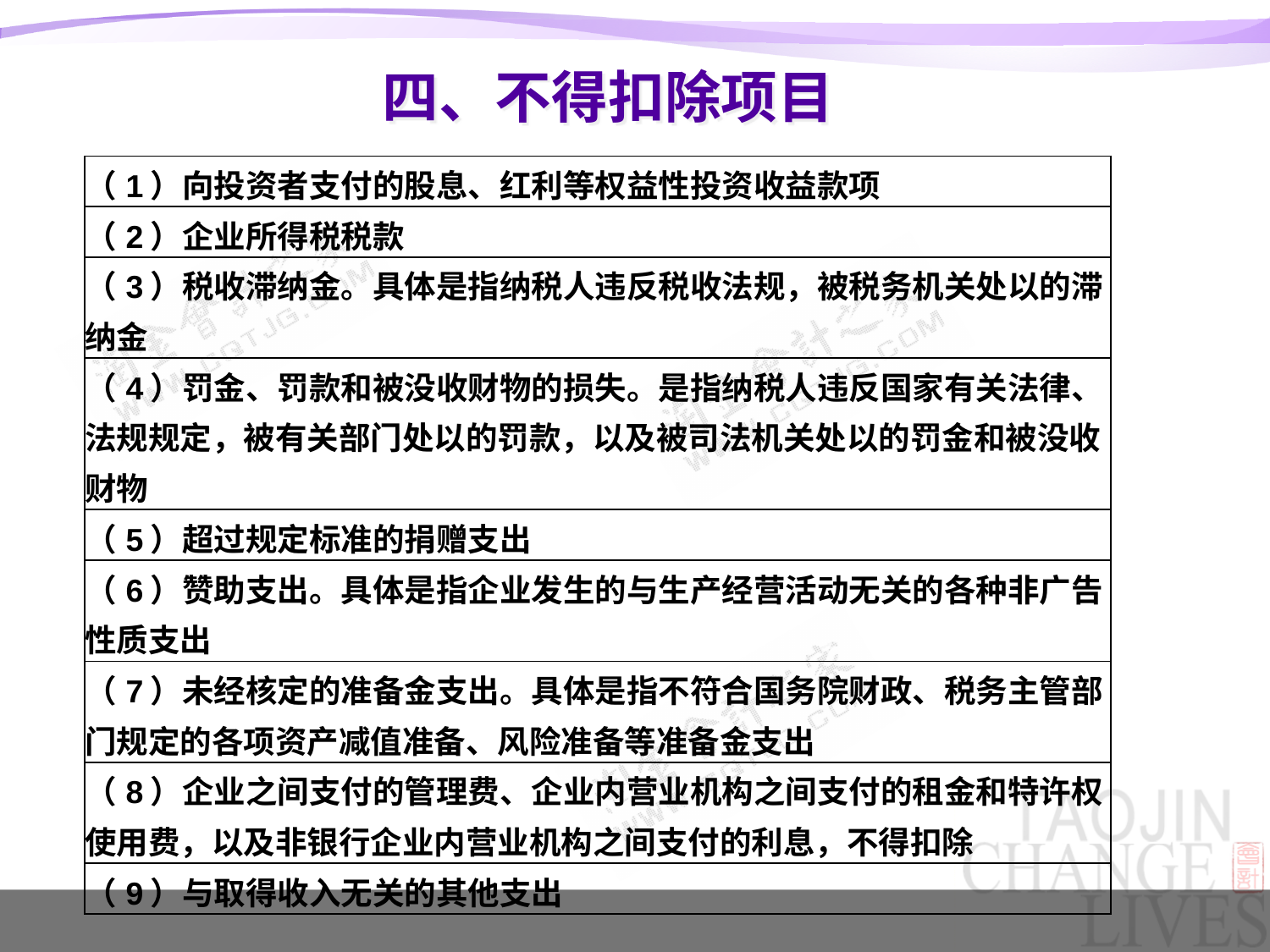

# 四、不得扣除项目
| （1）向投资者支付的股息、红利等权益性投资收益款项 |
| --- |
| （2）企业所得税税款 |
| （3）税收滞纳金。具体是指纳税人违反税收法规，被税务机关处以的滞纳金 |
| （4）罚金、罚款和被没收财物的损失。是指纳税人违反国家有关法律、法规规定，被有关部门处以的罚款，以及被司法机关处以的罚金和被没收财物 |
| （5）超过规定标准的捐赠支出 |
| （6）赞助支出。具体是指企业发生的与生产经营活动无关的各种非广告性质支出 |
| （7）未经核定的准备金支出。具体是指不符合国务院财政、税务主管部门规定的各项资产减值准备、风险准备等准备金支出 |
| （8）企业之间支付的管理费、企业内营业机构之间支付的租金和特许权使用费，以及非银行企业内营业机构之间支付的利息，不得扣除 |
| （9）与取得收入无关的其他支出 |